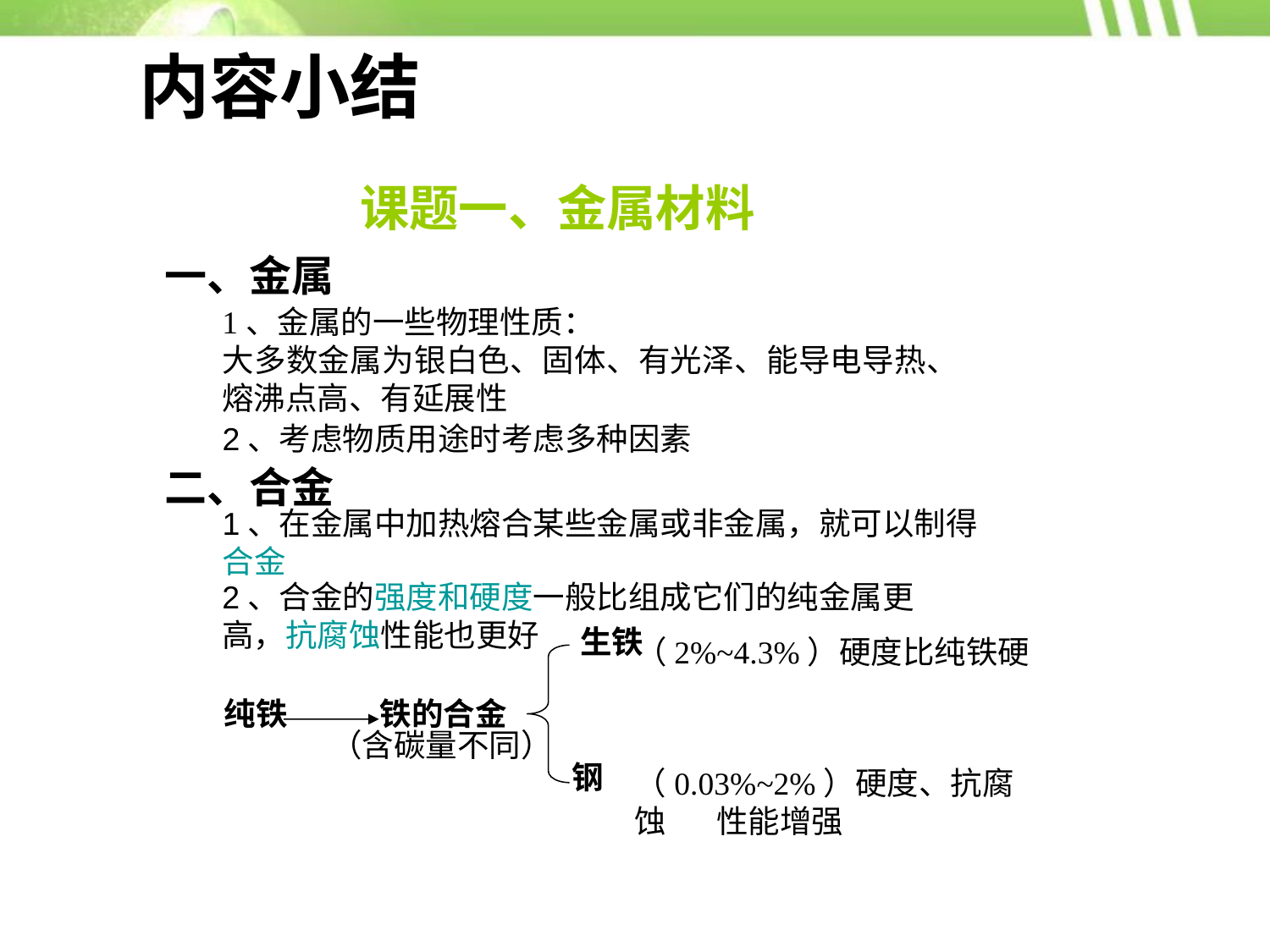

内容小结
课题一、金属材料
一、金属
1、金属的一些物理性质：
大多数金属为银白色、固体、有光泽、能导电导热、熔沸点高、有延展性

2、考虑物质用途时考虑多种因素
二、合金
1、在金属中加热熔合某些金属或非金属，就可以制得合金
2、合金的强度和硬度一般比组成它们的纯金属更高，抗腐蚀性能也更好
生铁
（2%~4.3%）硬度比纯铁硬

纯铁
铁的合金

（含碳量不同）
钢
（0.03%~2%）硬度、抗腐蚀       性能增强